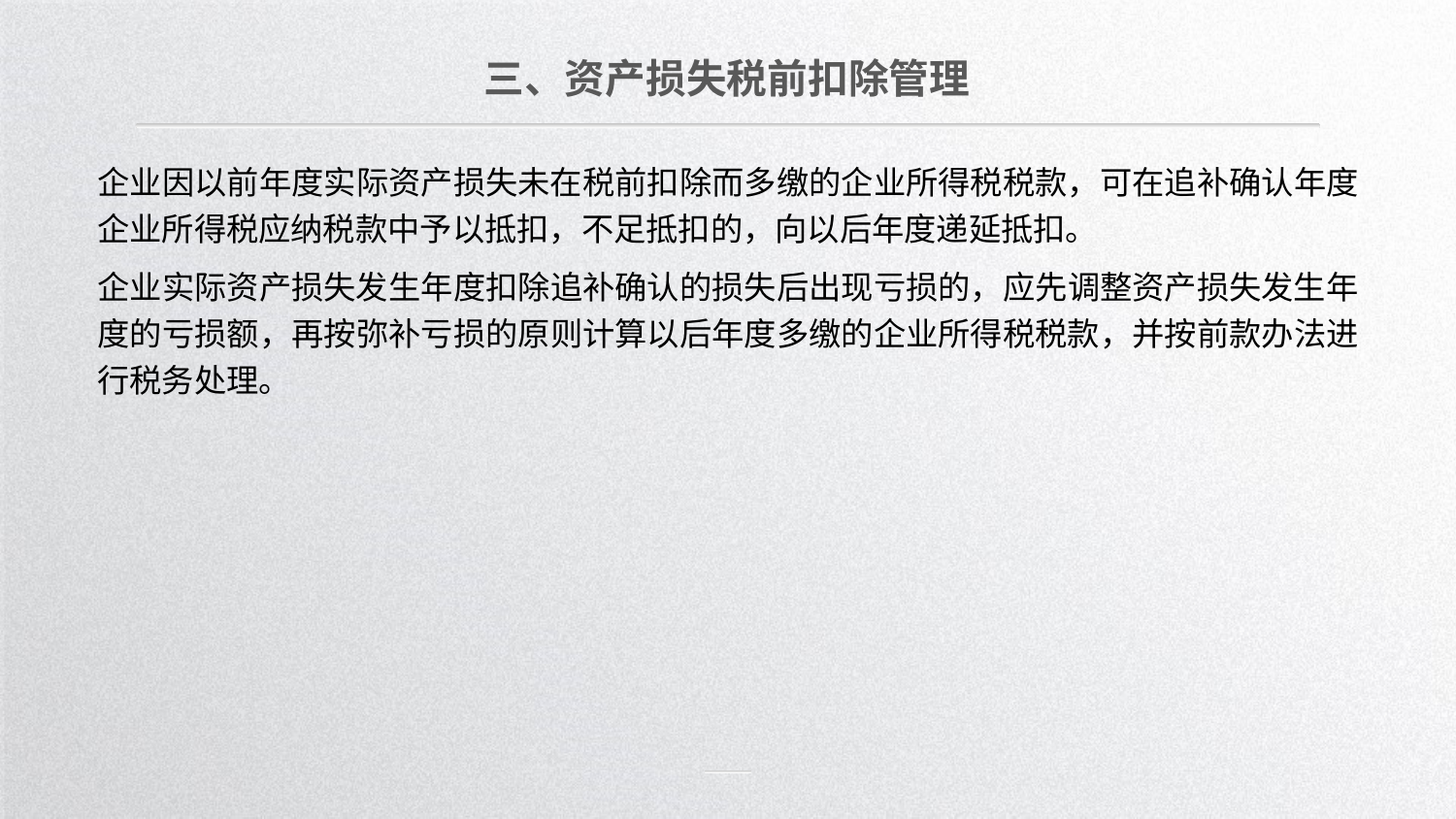

三、资产损失税前扣除管理
企业因以前年度实际资产损失未在税前扣除而多缴的企业所得税税款，可在追补确认年度企业所得税应纳税款中予以抵扣，不足抵扣的，向以后年度递延抵扣。
企业实际资产损失发生年度扣除追补确认的损失后出现亏损的，应先调整资产损失发生年度的亏损额，再按弥补亏损的原则计算以后年度多缴的企业所得税税款，并按前款办法进行税务处理。